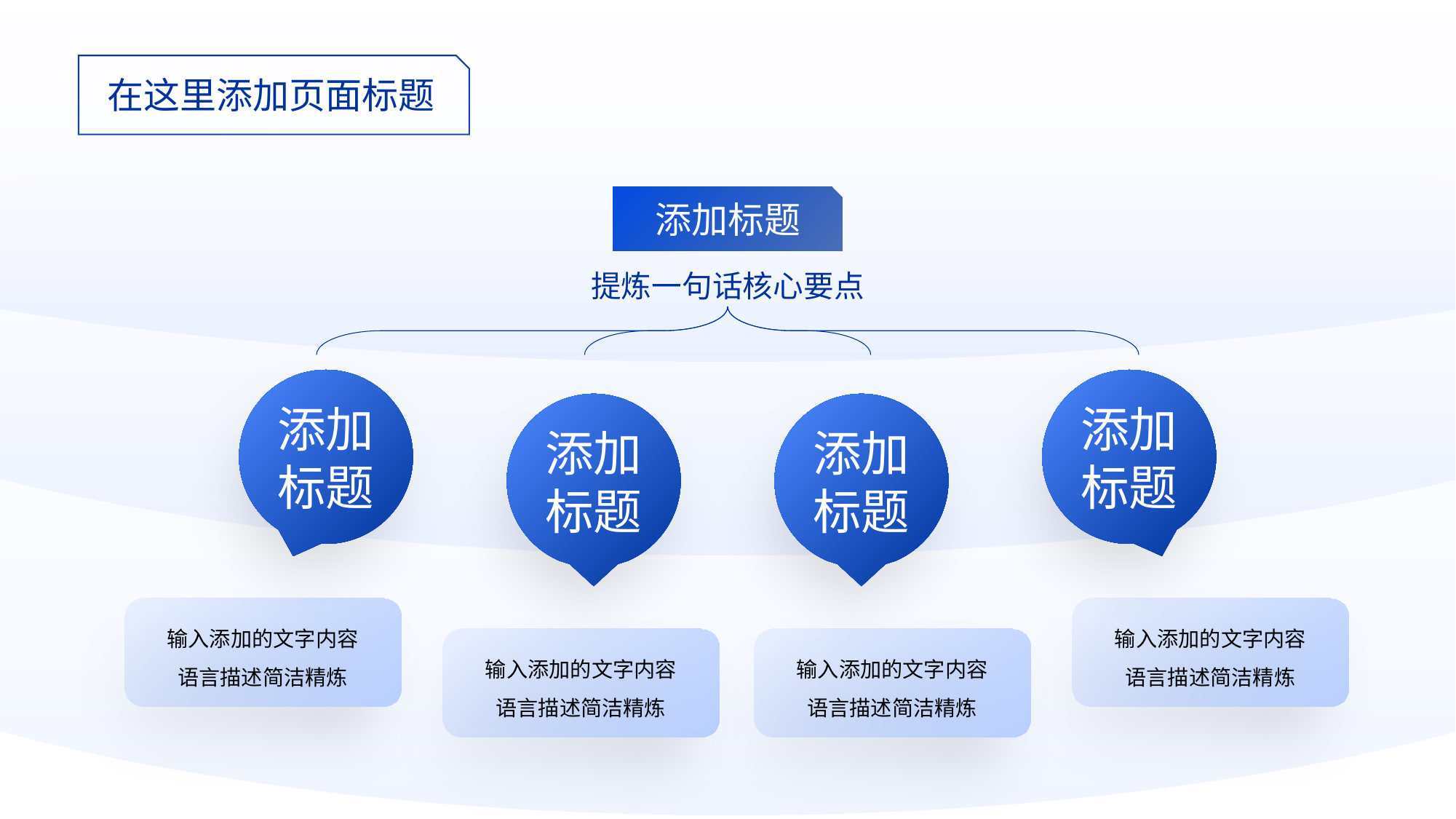

在这里添加页面标题

添加标题
提炼一句话核心要点

添加
标题

添加
标题

添加
标题

添加
标题

输入添加的文字内容
语言描述简洁精炼

输入添加的文字内容
语言描述简洁精炼

输入添加的文字内容
语言描述简洁精炼

输入添加的文字内容
语言描述简洁精炼